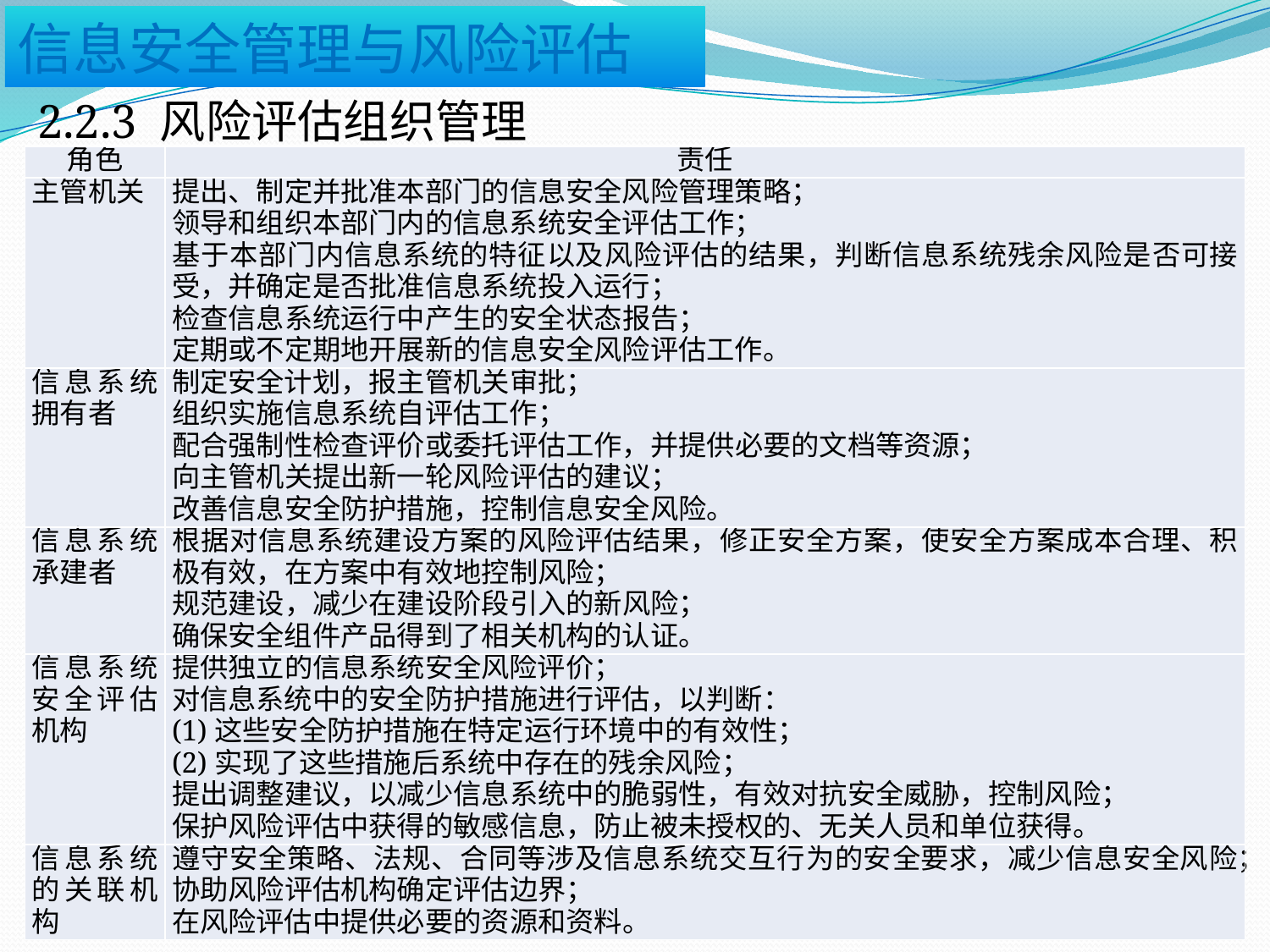

2.2.3 风险评估组织管理
| 角色 | 责任 |
| --- | --- |
| 主管机关 | 提出、制定并批准本部门的信息安全风险管理策略； 领导和组织本部门内的信息系统安全评估工作； 基于本部门内信息系统的特征以及风险评估的结果，判断信息系统残余风险是否可接受，并确定是否批准信息系统投入运行； 检查信息系统运行中产生的安全状态报告； 定期或不定期地开展新的信息安全风险评估工作。 |
| 信息系统拥有者 | 制定安全计划，报主管机关审批； 组织实施信息系统自评估工作； 配合强制性检查评价或委托评估工作，并提供必要的文档等资源； 向主管机关提出新一轮风险评估的建议； 改善信息安全防护措施，控制信息安全风险。 |
| 信息系统承建者 | 根据对信息系统建设方案的风险评估结果，修正安全方案，使安全方案成本合理、积极有效，在方案中有效地控制风险； 规范建设，减少在建设阶段引入的新风险； 确保安全组件产品得到了相关机构的认证。 |
| 信息系统安全评估机构 | 提供独立的信息系统安全风险评价； 对信息系统中的安全防护措施进行评估，以判断： (1)这些安全防护措施在特定运行环境中的有效性； (2)实现了这些措施后系统中存在的残余风险； 提出调整建议，以减少信息系统中的脆弱性，有效对抗安全威胁，控制风险； 保护风险评估中获得的敏感信息，防止被未授权的、无关人员和单位获得。 |
| 信息系统的关联机构 | 遵守安全策略、法规、合同等涉及信息系统交互行为的安全要求，减少信息安全风险； 协助风险评估机构确定评估边界； 在风险评估中提供必要的资源和资料。 |